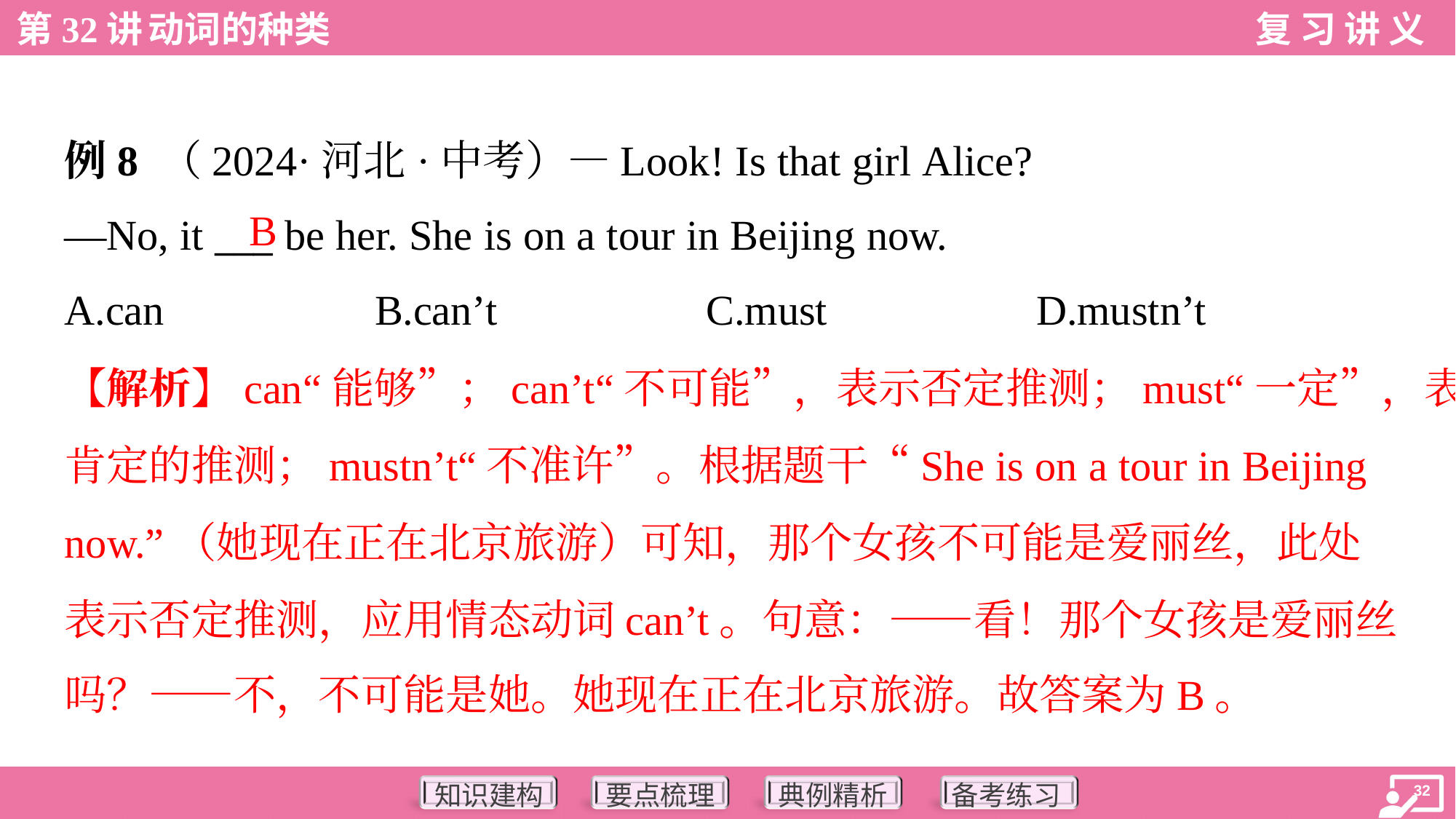

例8 （2024·河北·中考）—Look! Is that girl Alice?
—No, it ___ be her. She is on a tour in Beijing now.
B
A.can	B.can’t	C.must	D.mustn’t
【解析】can“能够”；can’t“不可能”，表示否定推测；must“一定”，表示
肯定的推测；mustn’t“不准许”。根据题干“She is on a tour in Beijing
now.”（她现在正在北京旅游）可知，那个女孩不可能是爱丽丝，此处
表示否定推测，应用情态动词can’t。句意：——看！那个女孩是爱丽丝
吗？——不，不可能是她。她现在正在北京旅游。故答案为B。